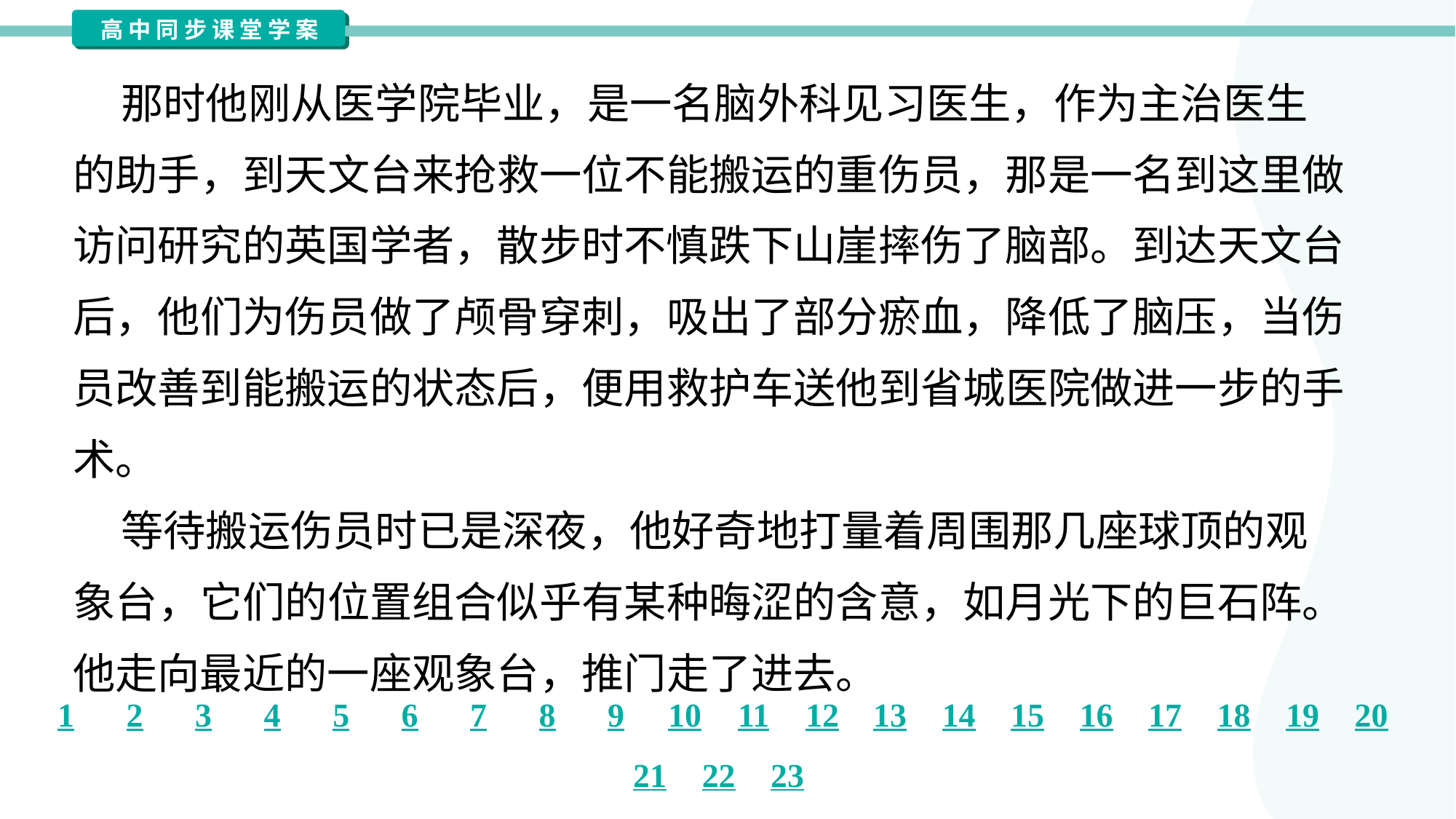

那时他刚从医学院毕业，是一名脑外科见习医生，作为主治医生
的助手，到天文台来抢救一位不能搬运的重伤员，那是一名到这里做
访问研究的英国学者，散步时不慎跌下山崖摔伤了脑部。到达天文台
后，他们为伤员做了颅骨穿刺，吸出了部分瘀血，降低了脑压，当伤
员改善到能搬运的状态后，便用救护车送他到省城医院做进一步的手
术。
    等待搬运伤员时已是深夜，他好奇地打量着周围那几座球顶的观
象台，它们的位置组合似乎有某种晦涩的含意，如月光下的巨石阵。
他走向最近的一座观象台，推门走了进去。